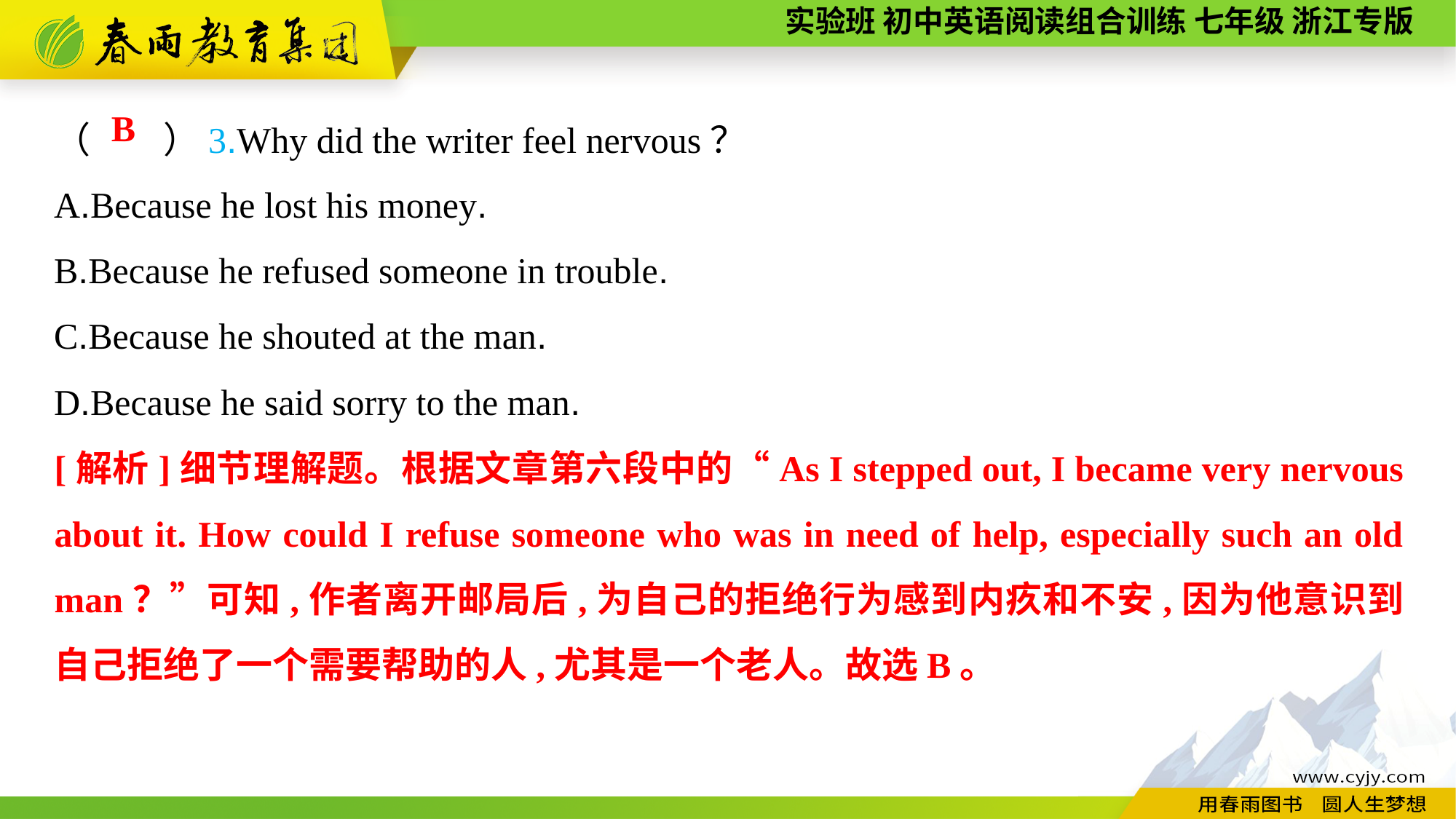

（　　）3.Why did the writer feel nervous？
A.Because he lost his money.
B.Because he refused someone in trouble.
C.Because he shouted at the man.
D.Because he said sorry to the man.
B
[解析]细节理解题。根据文章第六段中的“As I stepped out, I became very nervous about it. How could I refuse someone who was in need of help, especially such an old man？”可知,作者离开邮局后,为自己的拒绝行为感到内疚和不安,因为他意识到自己拒绝了一个需要帮助的人,尤其是一个老人。故选B。